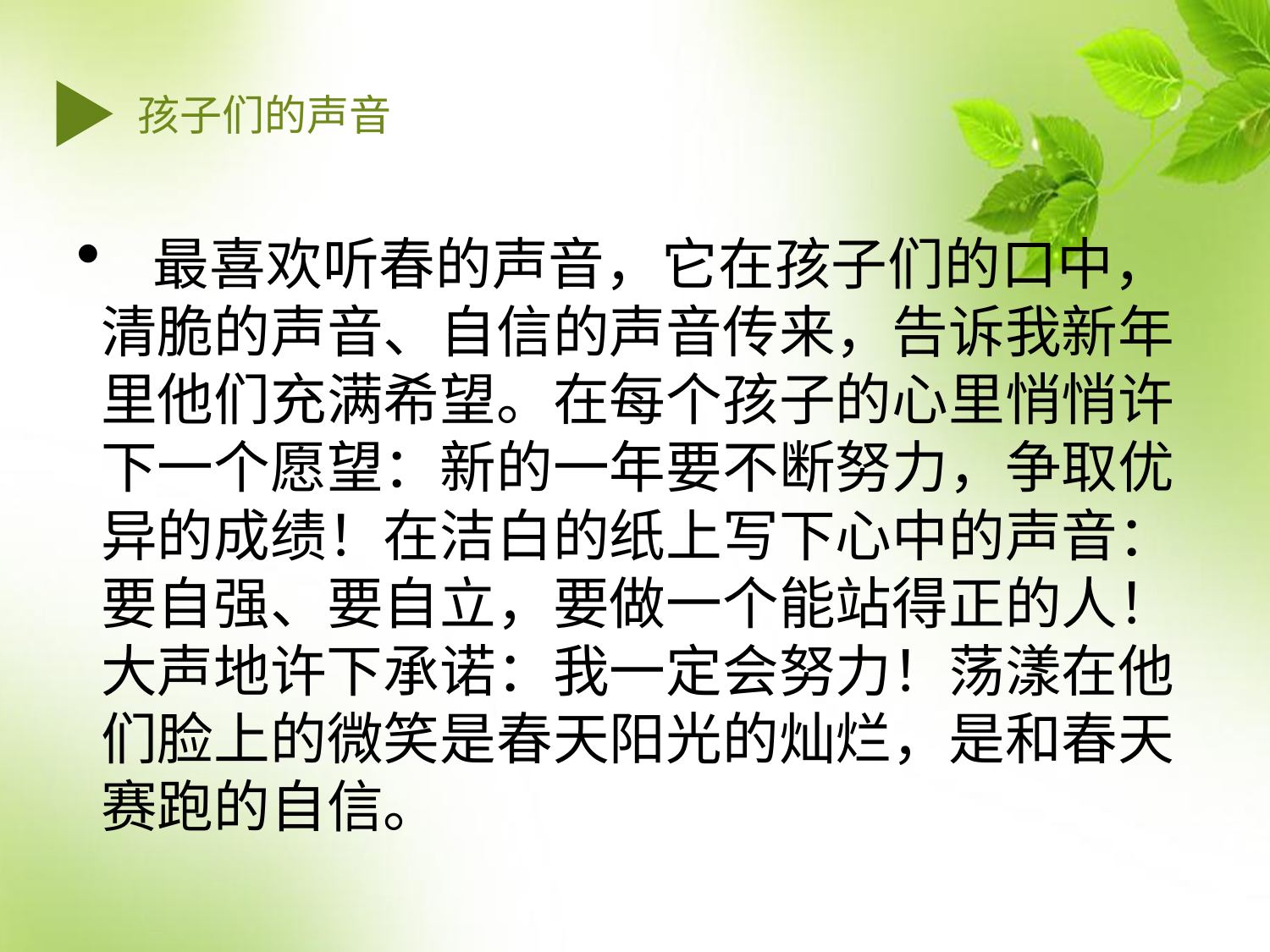

# 孩子们的声音
   最喜欢听春的声音，它在孩子们的口中，清脆的声音、自信的声音传来，告诉我新年里他们充满希望。在每个孩子的心里悄悄许下一个愿望：新的一年要不断努力，争取优异的成绩！在洁白的纸上写下心中的声音：要自强、要自立，要做一个能站得正的人！大声地许下承诺：我一定会努力！荡漾在他们脸上的微笑是春天阳光的灿烂，是和春天赛跑的自信。